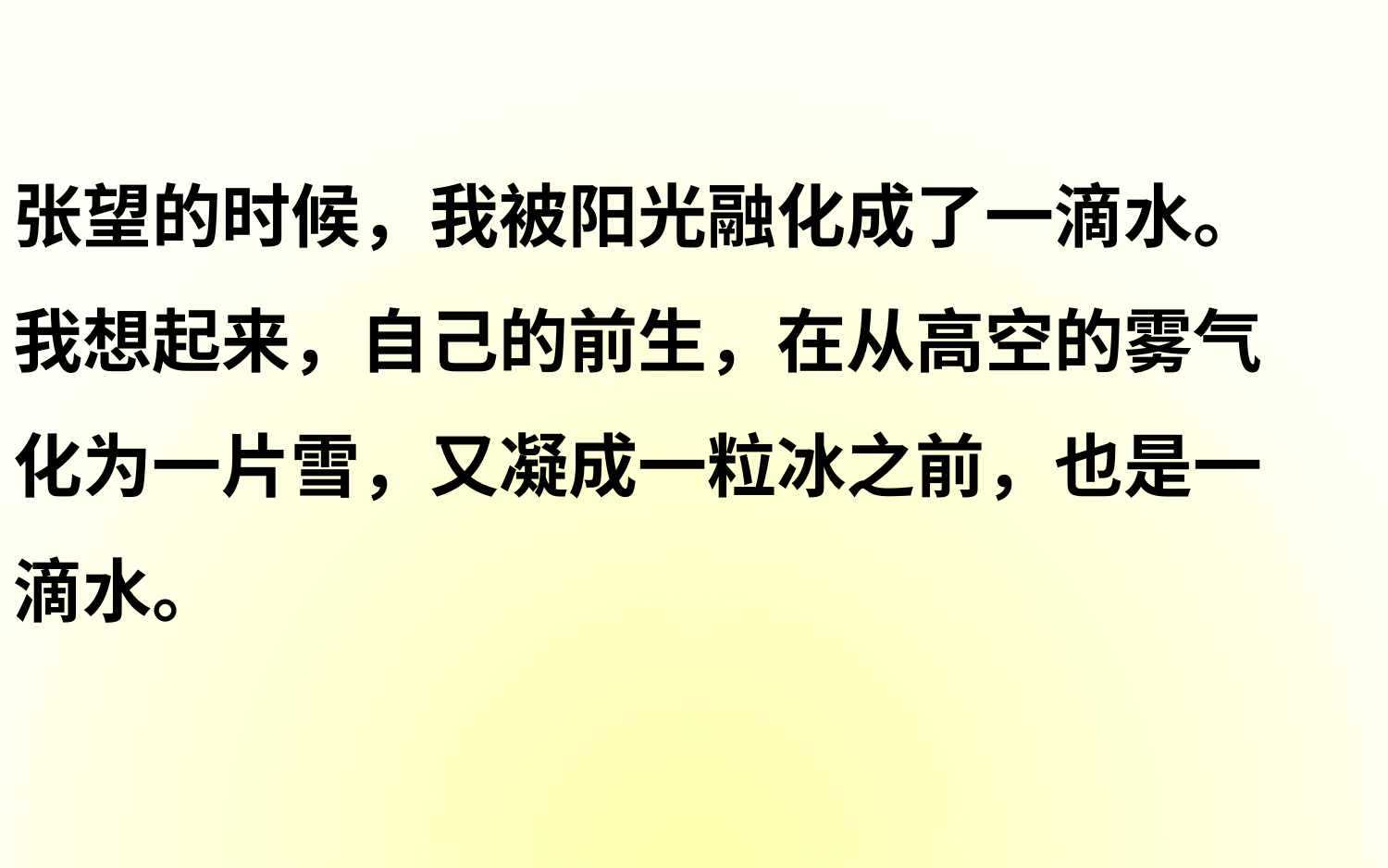

张望的时候，我被阳光融化成了一滴水。我想起来，自己的前生，在从高空的雾气化为一片雪，又凝成一粒冰之前，也是一滴水。